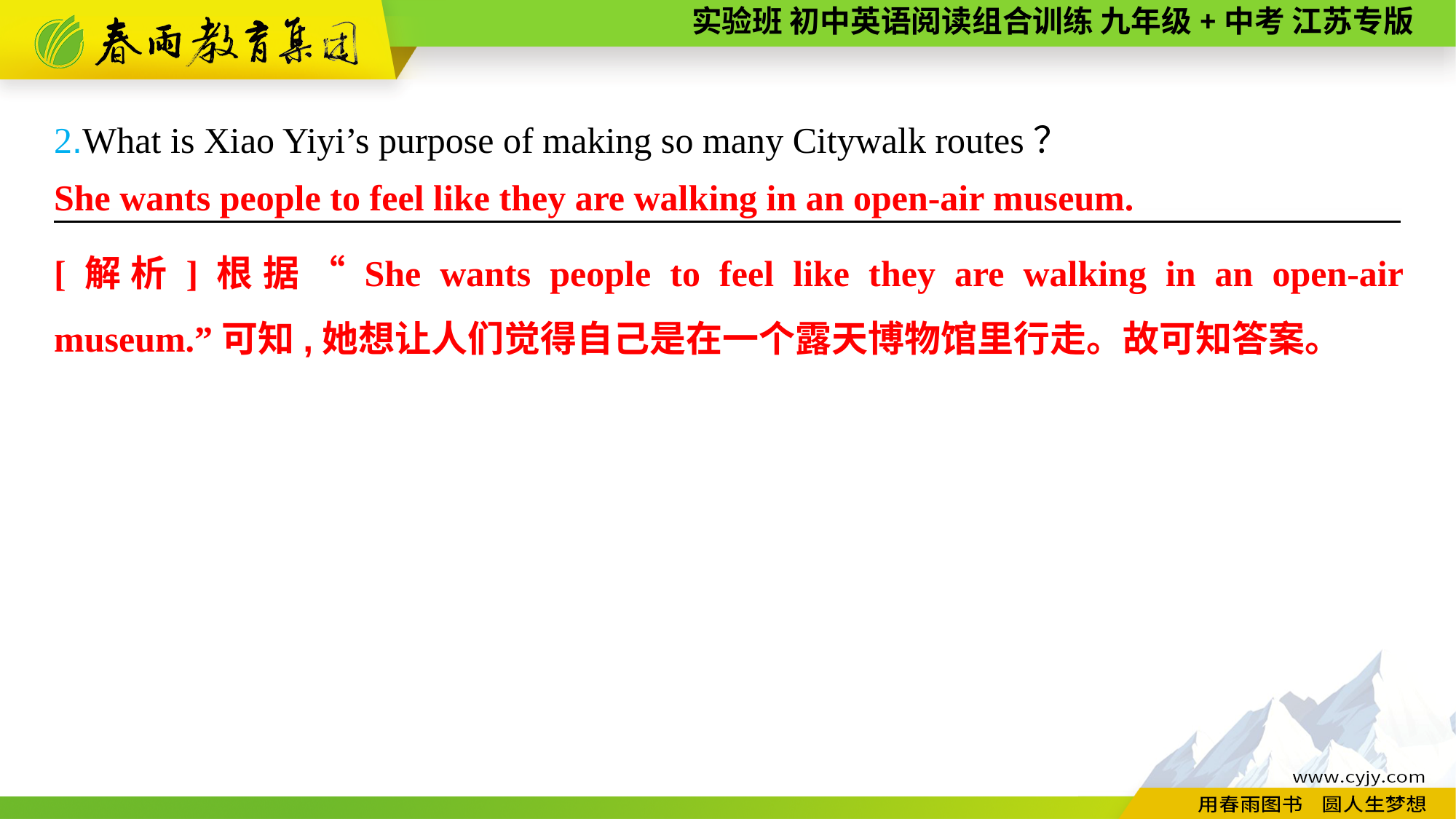

2.What is Xiao Yiyi’s purpose of making so many Citywalk routes？
————————                       ——  ————————  ——— —————————
She wants people to feel like they are walking in an open-air museum.
[解析]根据“She wants people to feel like they are walking in an open-air museum.”可知,她想让人们觉得自己是在一个露天博物馆里行走。故可知答案。